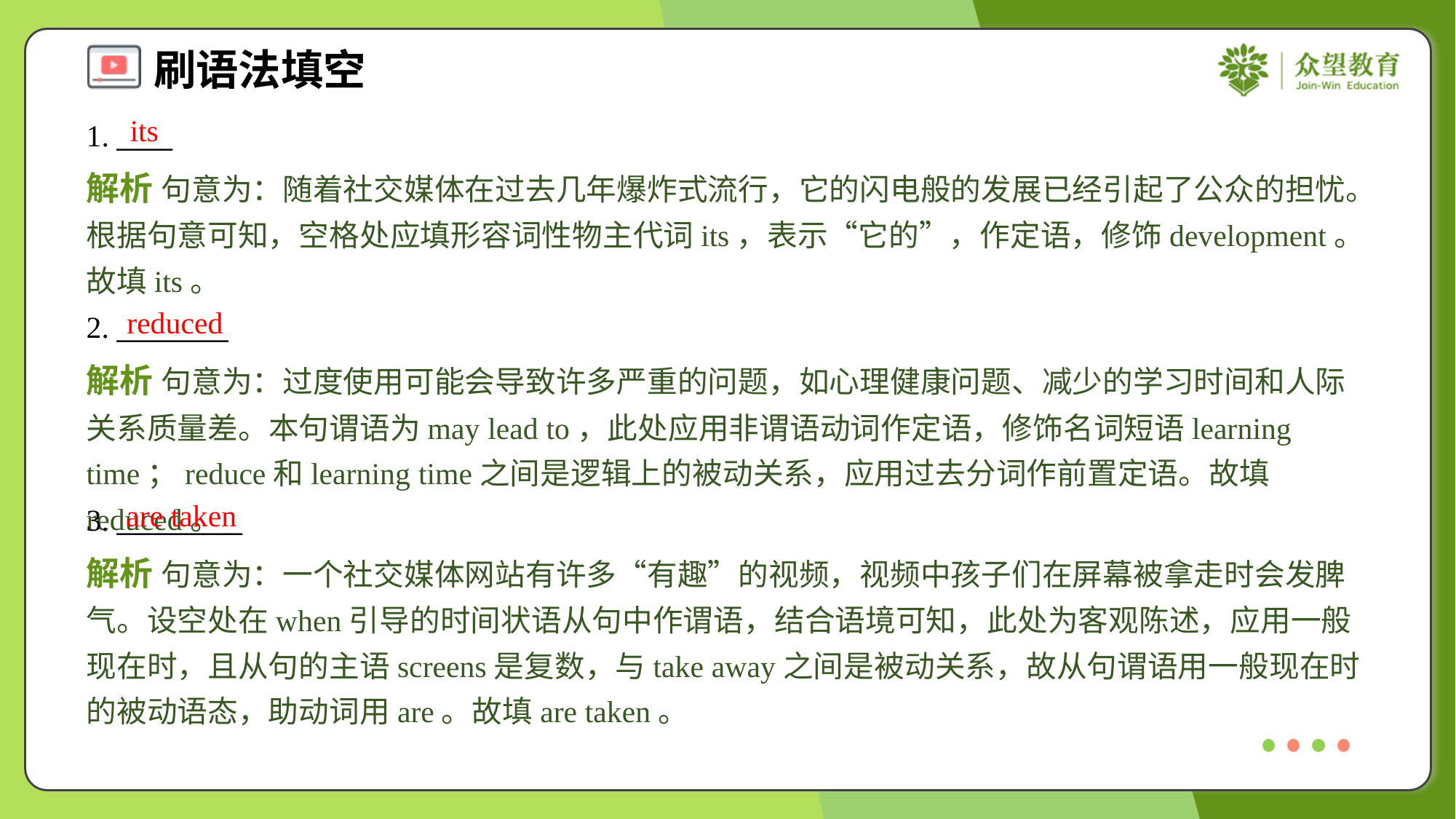

its
1. ____
解析 句意为：随着社交媒体在过去几年爆炸式流行，它的闪电般的发展已经引起了公众的担忧。根据句意可知，空格处应填形容词性物主代词its，表示“它的”，作定语，修饰development。故填its。
reduced
2. ________
解析 句意为：过度使用可能会导致许多严重的问题，如心理健康问题、减少的学习时间和人际关系质量差。本句谓语为may lead to，此处应用非谓语动词作定语，修饰名词短语learning time；reduce和learning time之间是逻辑上的被动关系，应用过去分词作前置定语。故填reduced。
are taken
3. _________
解析 句意为：一个社交媒体网站有许多“有趣”的视频，视频中孩子们在屏幕被拿走时会发脾气。设空处在when引导的时间状语从句中作谓语，结合语境可知，此处为客观陈述，应用一般现在时，且从句的主语screens是复数，与take away之间是被动关系，故从句谓语用一般现在时的被动语态，助动词用are。故填are taken。